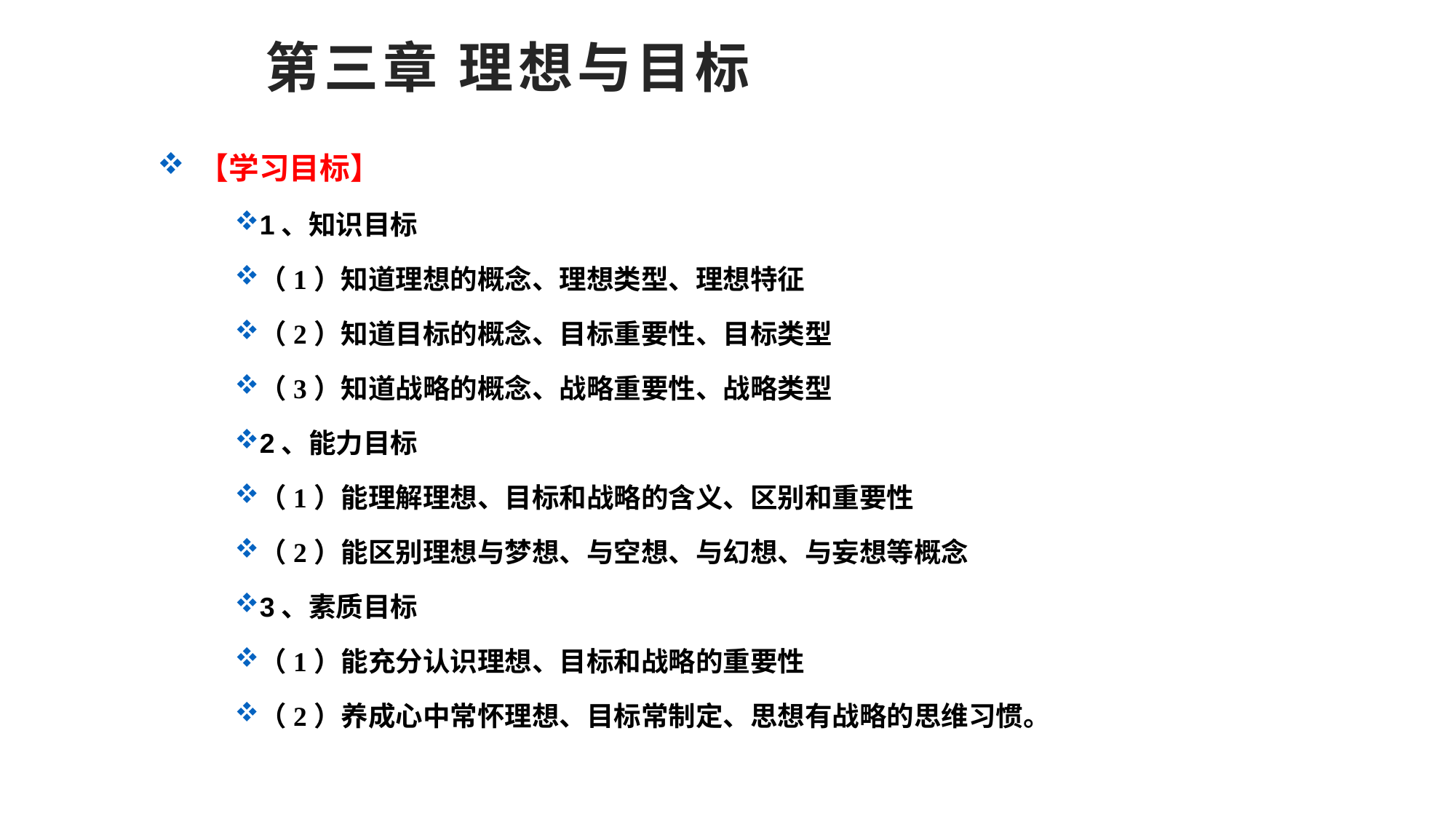

# 第三章 理想与目标
【学习目标】
1、知识目标
（1）知道理想的概念、理想类型、理想特征
（2）知道目标的概念、目标重要性、目标类型
（3）知道战略的概念、战略重要性、战略类型
2、能力目标
（1）能理解理想、目标和战略的含义、区别和重要性
（2）能区别理想与梦想、与空想、与幻想、与妄想等概念
3、素质目标
（1）能充分认识理想、目标和战略的重要性
（2）养成心中常怀理想、目标常制定、思想有战略的思维习惯。

4